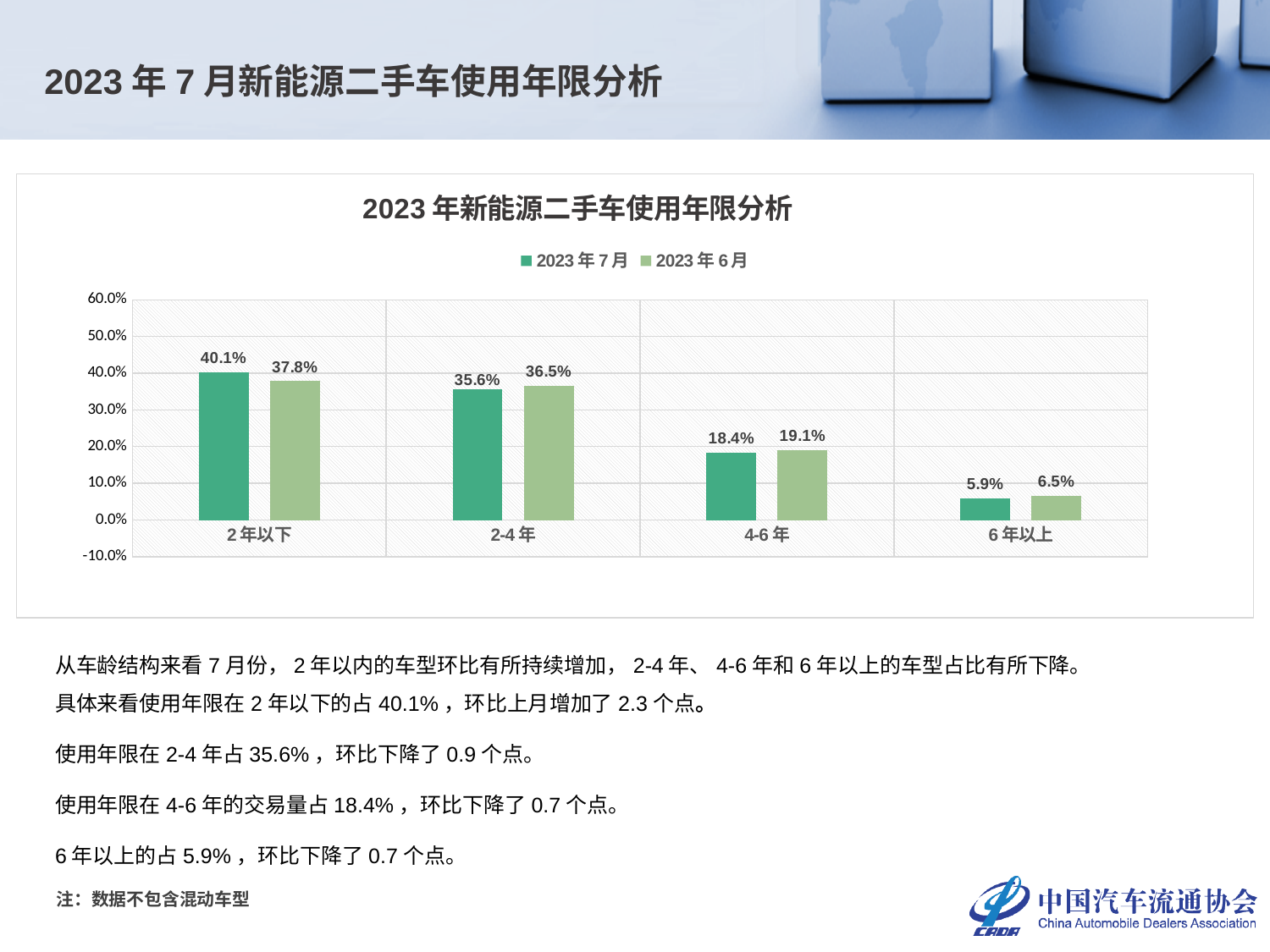

2023年7月新能源二手车使用年限分析

### Chart: 2023年新能源二手车使用年限分析

| Category | 2023年7月 | 2023年6月 |
|---|---|---|
| 2年以下 | 0.4011998268291175 | 0.37833903025699456 |
| 2-4年 | 0.3564227843404045 | 0.3651095075325991 |
| 4-6年 | 0.1836848289937535 | 0.1911634384099253 |
| 6年以上 | 0.0586925598367246 | 0.06538802380048107 |
从车龄结构来看7月份，2年以内的车型环比有所持续增加，2-4年、4-6年和6年以上的车型占比有所下降。
具体来看使用年限在2年以下的占40.1%，环比上月增加了2.3个点。
使用年限在2-4年占35.6%，环比下降了0.9个点。
使用年限在4-6年的交易量占18.4%，环比下降了0.7个点。
6年以上的占5.9%，环比下降了0.7个点。

注：数据不包含混动车型